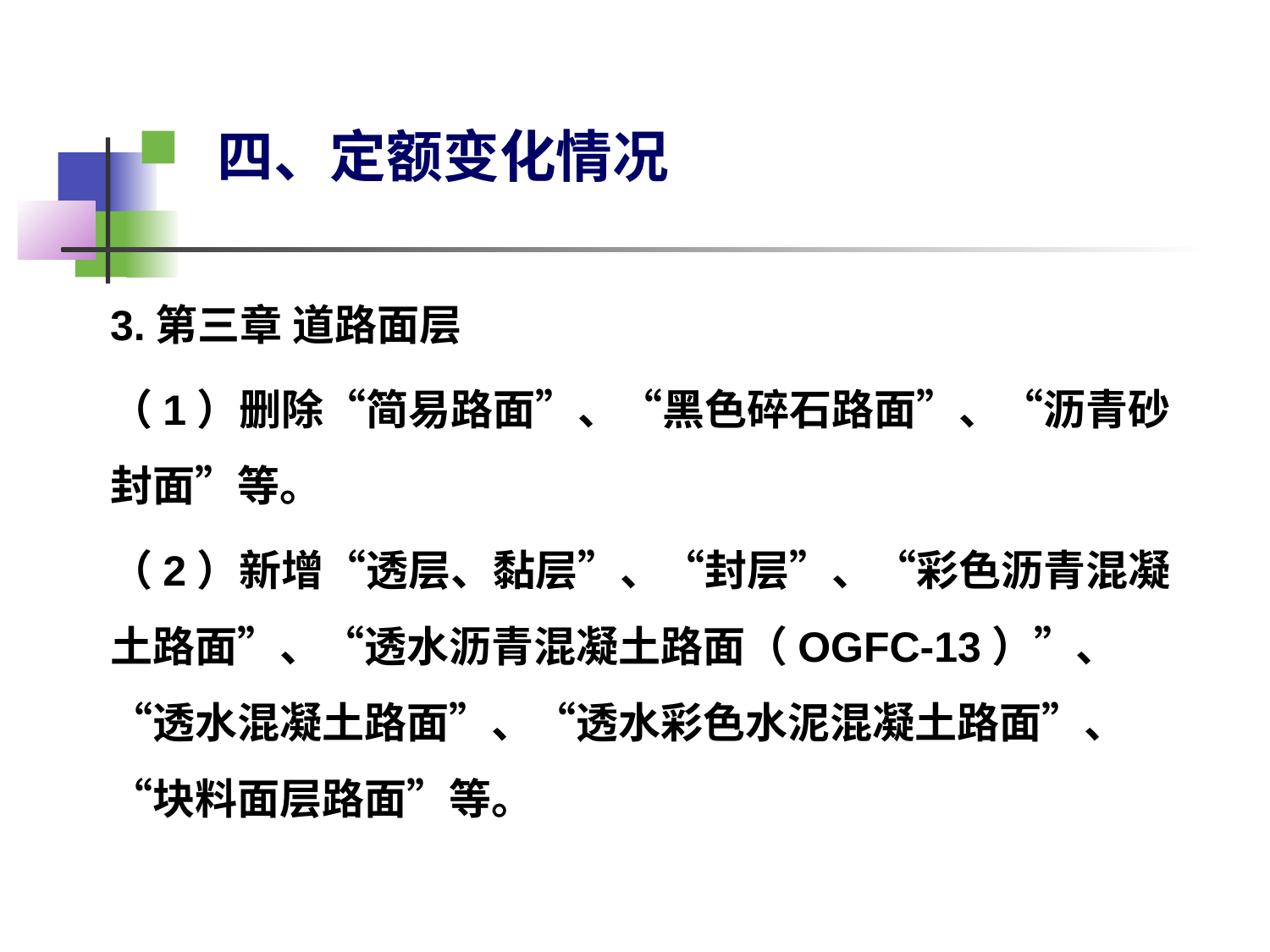

# 四、定额变化情况
3.第三章 道路面层
（1）删除“简易路面”、“黑色碎石路面”、“沥青砂封面”等。
（2）新增“透层、黏层”、“封层”、“彩色沥青混凝土路面”、“透水沥青混凝土路面（OGFC-13）”、“透水混凝土路面”、“透水彩色水泥混凝土路面”、“块料面层路面”等。